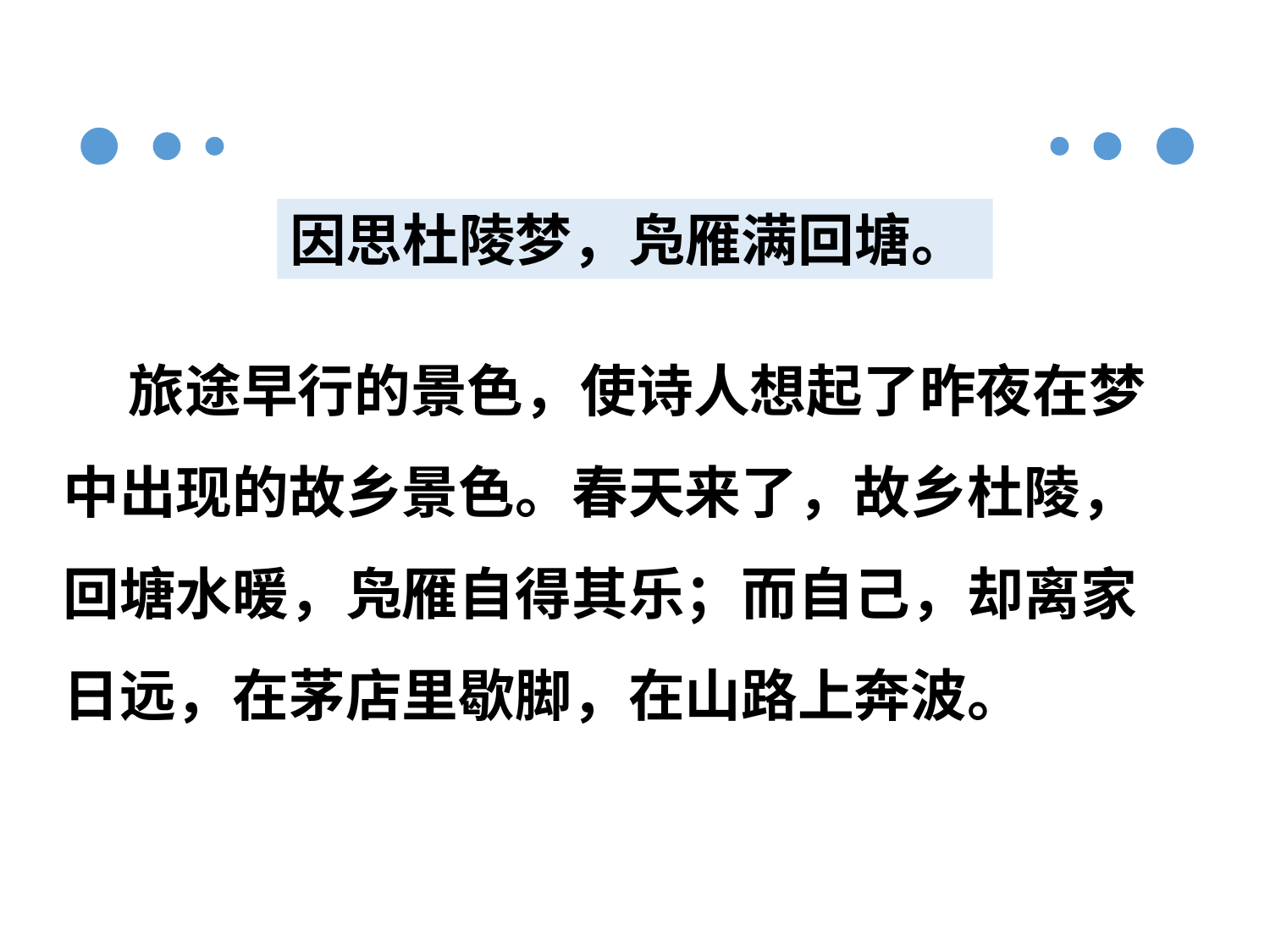

因思杜陵梦，凫雁满回塘。
    旅途早行的景色，使诗人想起了昨夜在梦中出现的故乡景色。春天来了，故乡杜陵，回塘水暖，凫雁自得其乐；而自己，却离家日远，在茅店里歇脚，在山路上奔波。